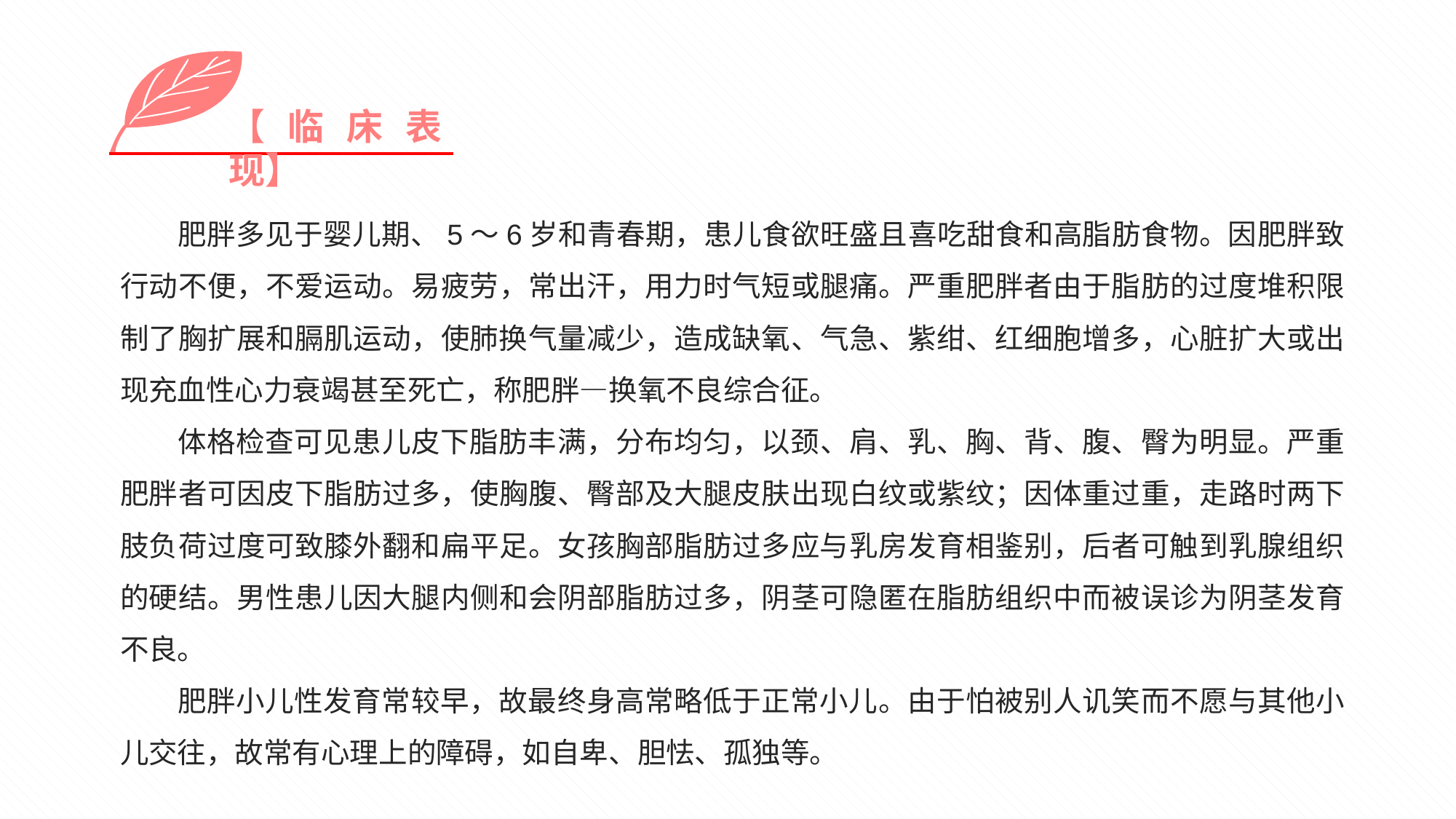

【临床表现】
肥胖多见于婴儿期、5～6岁和青春期，患儿食欲旺盛且喜吃甜食和高脂肪食物。因肥胖致行动不便，不爱运动。易疲劳，常出汗，用力时气短或腿痛。严重肥胖者由于脂肪的过度堆积限制了胸扩展和膈肌运动，使肺换气量减少，造成缺氧、气急、紫绀、红细胞增多，心脏扩大或出现充血性心力衰竭甚至死亡，称肥胖—换氧不良综合征。
体格检查可见患儿皮下脂肪丰满，分布均匀，以颈、肩、乳、胸、背、腹、臀为明显。严重肥胖者可因皮下脂肪过多，使胸腹、臀部及大腿皮肤出现白纹或紫纹；因体重过重，走路时两下肢负荷过度可致膝外翻和扁平足。女孩胸部脂肪过多应与乳房发育相鉴别，后者可触到乳腺组织的硬结。男性患儿因大腿内侧和会阴部脂肪过多，阴茎可隐匿在脂肪组织中而被误诊为阴茎发育不良。
肥胖小儿性发育常较早，故最终身高常略低于正常小儿。由于怕被别人讥笑而不愿与其他小儿交往，故常有心理上的障碍，如自卑、胆怯、孤独等。